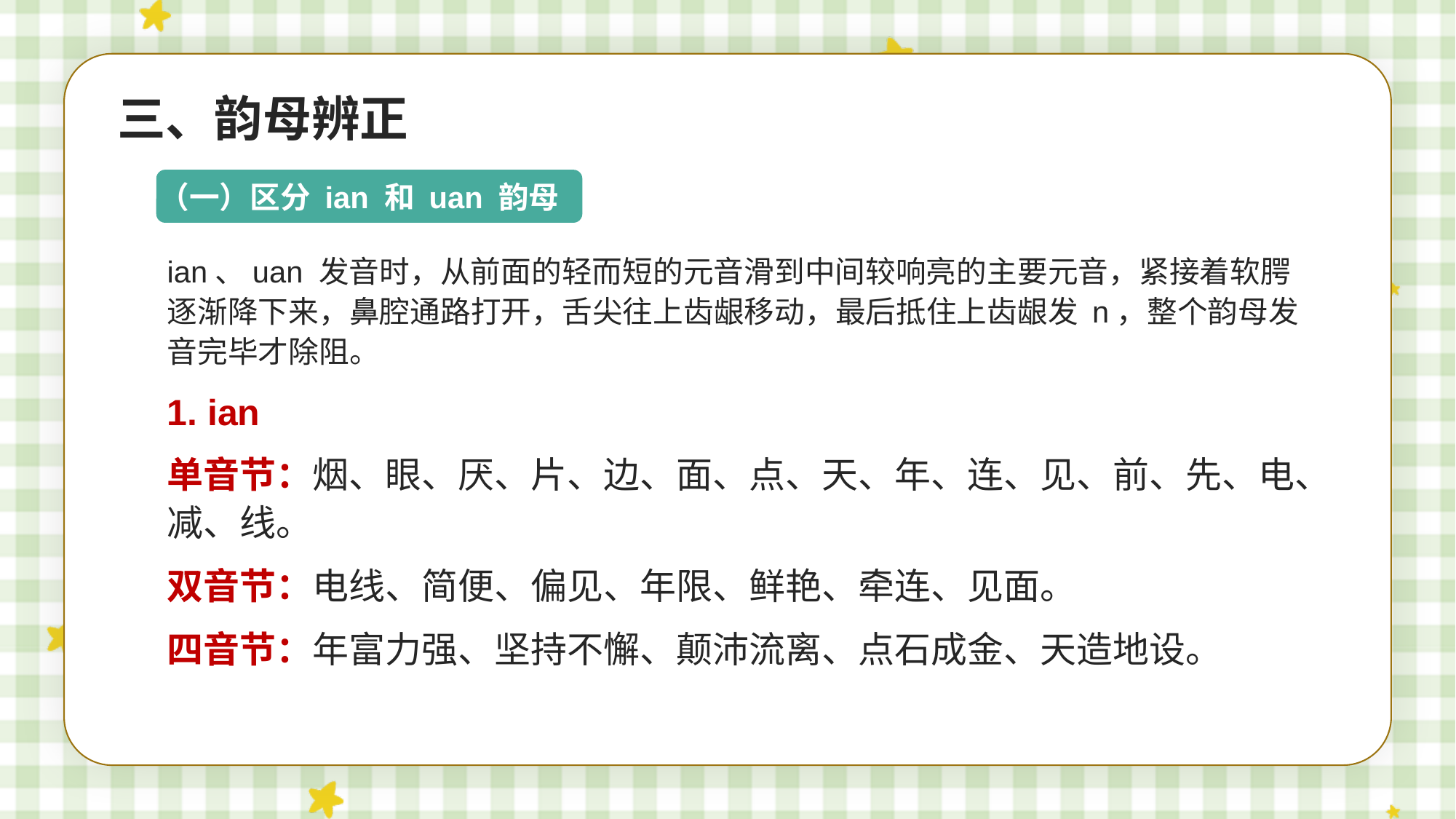

三、韵母辨正
（一）区分 ian 和 uan 韵母
ian、uan 发音时，从前面的轻而短的元音滑到中间较响亮的主要元音，紧接着软腭逐渐降下来，鼻腔通路打开，舌尖往上齿龈移动，最后抵住上齿龈发 n，整个韵母发音完毕才除阻。
1. ian
单音节：烟、眼、厌、片、边、面、点、天、年、连、见、前、先、电、减、线。
双音节：电线、简便、偏见、年限、鲜艳、牵连、见面。
四音节：年富力强、坚持不懈、颠沛流离、点石成金、天造地设。